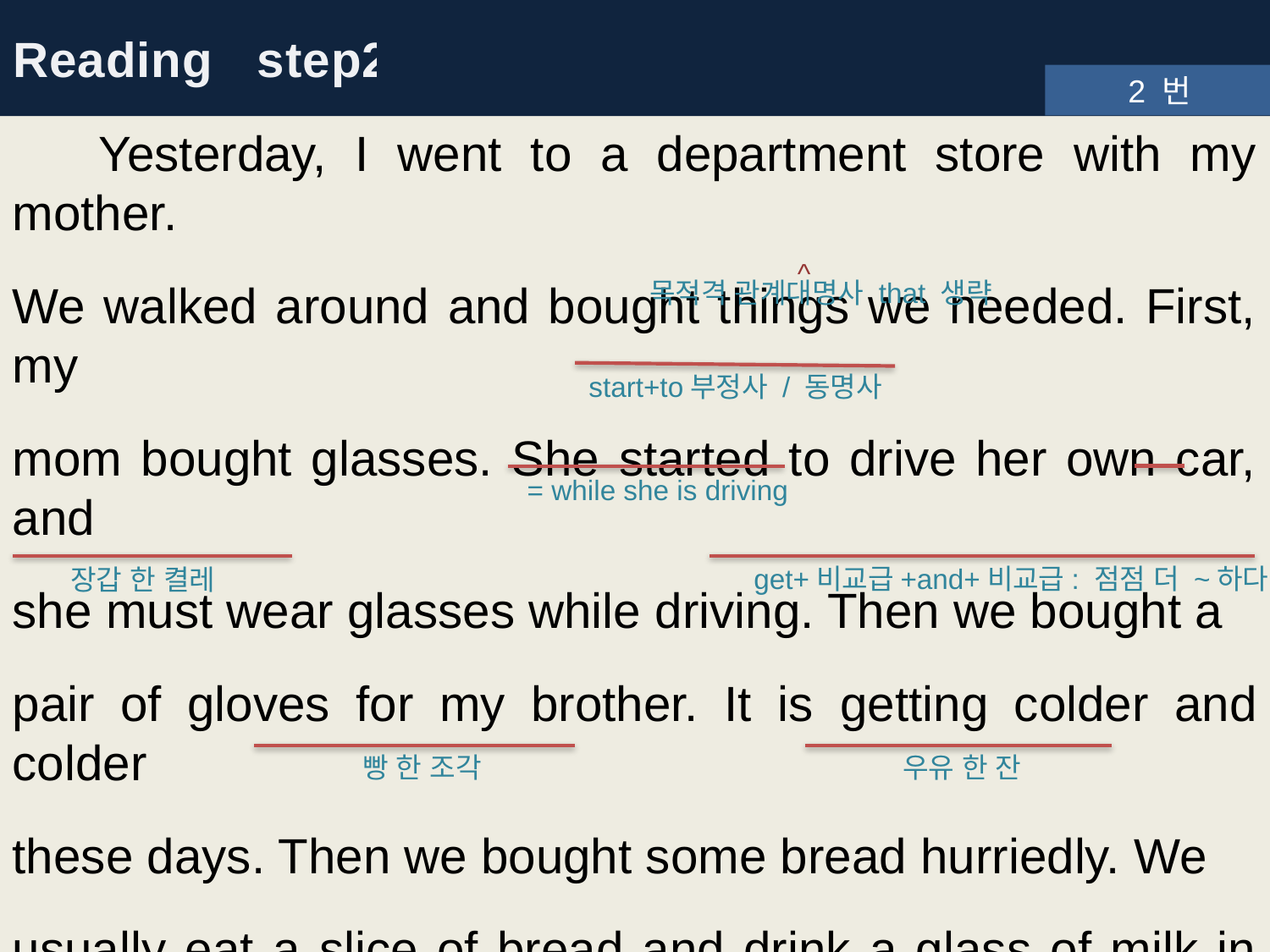

Reading   step2
2 번
   Yesterday, I went to a department store with my mother.

We walked around and bought things we needed. First, my

mom bought glasses. She started to drive her own car, and

she must wear glasses while driving. Then we bought a

pair of gloves for my brother. It is getting colder and colder

these days. Then we bought some bread hurriedly. We

usually eat a slice of bread and drink a glass of milk in the

morning.

^
목적격 관계대명사 that 생략
 start+to부정사 / 동명사
= while she is driving
get+비교급+and+비교급: 점점 더 ~하다
장갑 한 켤레
빵 한 조각
우유 한 잔